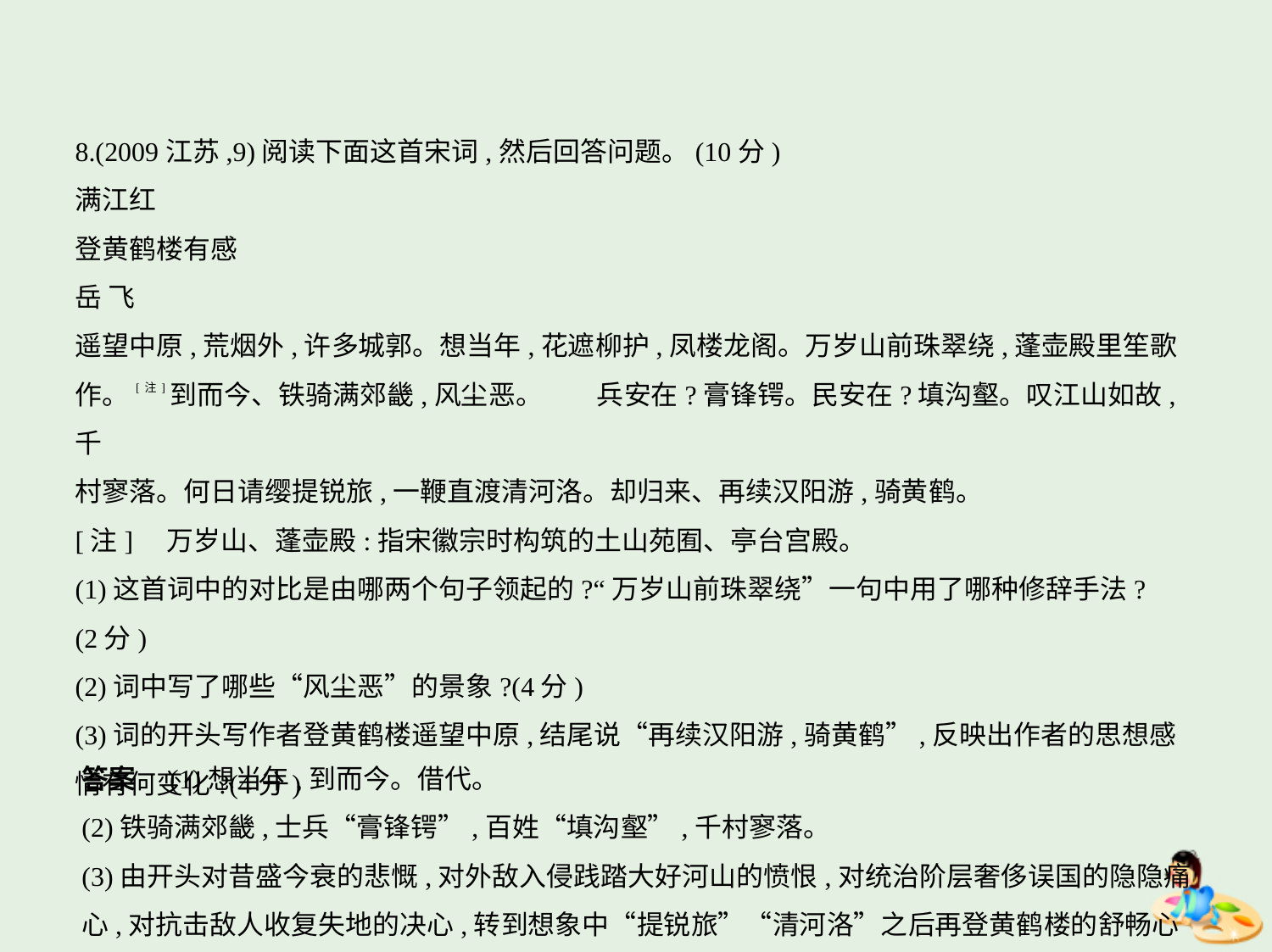

8.(2009江苏,9)阅读下面这首宋词,然后回答问题。(10分)
满江红
登黄鹤楼有感
岳 飞
遥望中原,荒烟外,许多城郭。想当年,花遮柳护,凤楼龙阁。万岁山前珠翠绕,蓬壶殿里笙歌
作。[注]到而今、铁骑满郊畿,风尘恶。　　兵安在?膏锋锷。民安在?填沟壑。叹江山如故,千
村寥落。何日请缨提锐旅,一鞭直渡清河洛。却归来、再续汉阳游,骑黄鹤。
[注]    万岁山、蓬壶殿:指宋徽宗时构筑的土山苑囿、亭台宫殿。
(1)这首词中的对比是由哪两个句子领起的?“万岁山前珠翠绕”一句中用了哪种修辞手法?
(2分)
(2)词中写了哪些“风尘恶”的景象?(4分)
(3)词的开头写作者登黄鹤楼遥望中原,结尾说“再续汉阳游,骑黄鹤”,反映出作者的思想感
情有何变化?(4分)
答案　(1)想当年,到而今。借代。
(2)铁骑满郊畿,士兵“膏锋锷”,百姓“填沟壑”,千村寥落。
(3)由开头对昔盛今衰的悲慨,对外敌入侵践踏大好河山的愤恨,对统治阶层奢侈误国的隐隐痛
心,对抗击敌人收复失地的决心,转到想象中“提锐旅”“清河洛”之后再登黄鹤楼的舒畅心情。